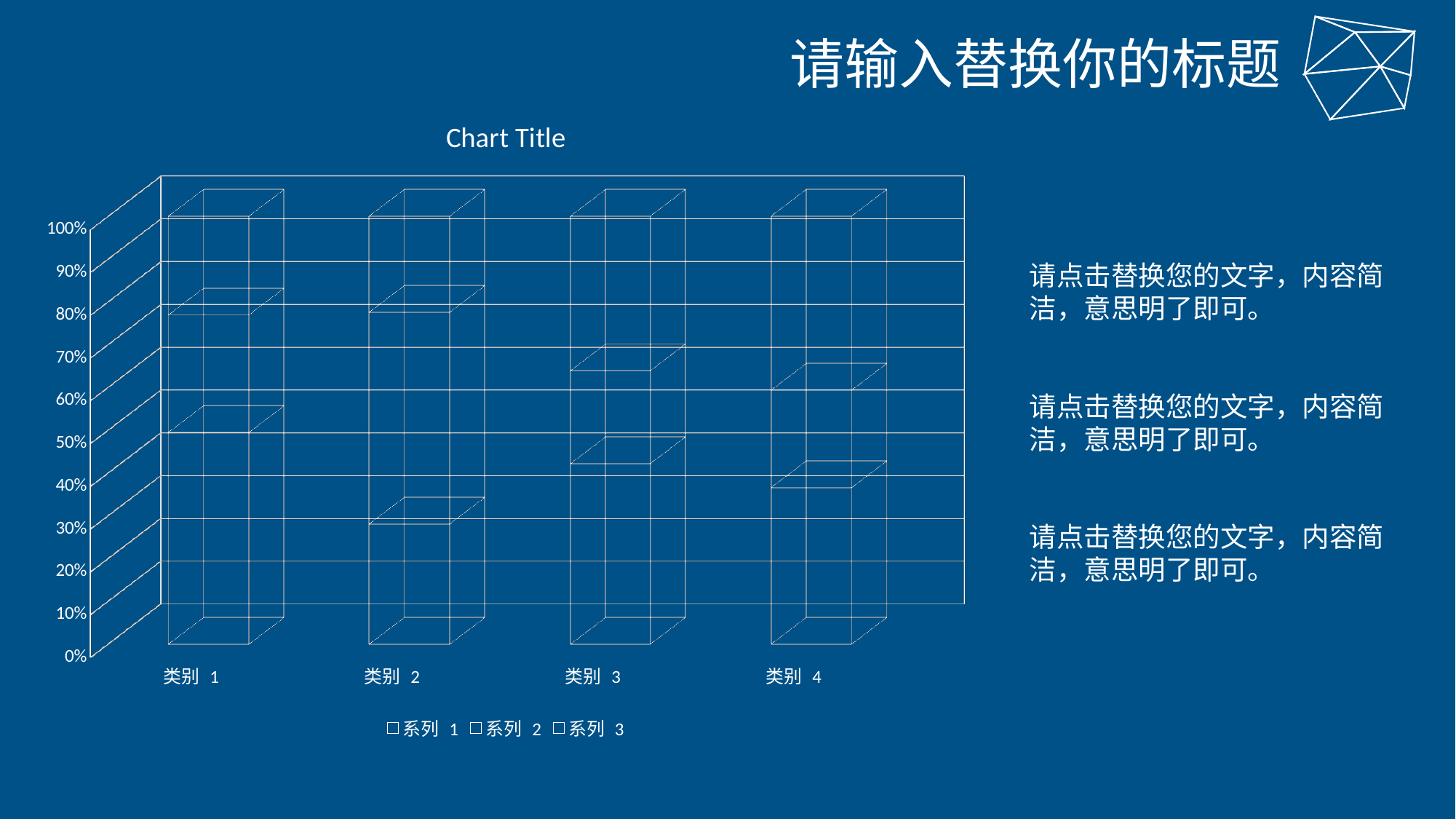

请输入替换你的标题

[unsupported chart]

请点击替换您的文字，内容简洁，意思明了即可。
请点击替换您的文字，内容简洁，意思明了即可。
请点击替换您的文字，内容简洁，意思明了即可。